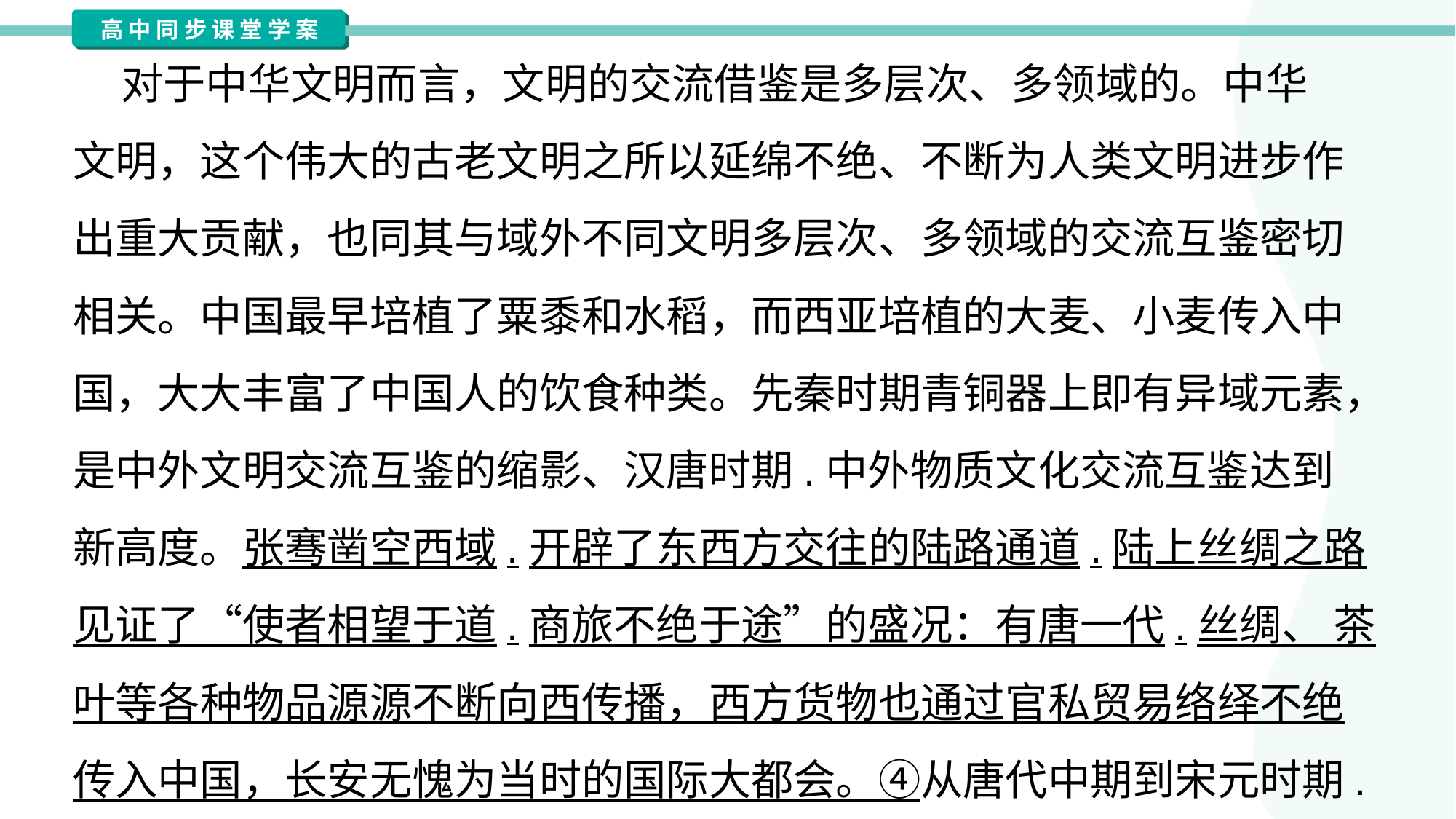

对于中华文明而言，文明的交流借鉴是多层次、多领域的。中华
文明，这个伟大的古老文明之所以延绵不绝、不断为人类文明进步作
出重大贡献，也同其与域外不同文明多层次、多领域的交流互鉴密切
相关。中国最早培植了粟黍和水稻，而西亚培植的大麦、小麦传入中
国，大大丰富了中国人的饮食种类。先秦时期青铜器上即有异域元素，
是中外文明交流互鉴的缩影、汉唐时期.中外物质文化交流互鉴达到
新高度。张骞凿空西域.开辟了东西方交往的陆路通道.陆上丝绸之路
见证了“使者相望于道.商旅不绝于途”的盛况：有唐一代.丝绸、 茶
叶等各种物品源源不断向西传播，西方货物也通过官私贸易络绎不绝
传入中国，长安无愧为当时的国际大都会。④从唐代中期到宋元时期.